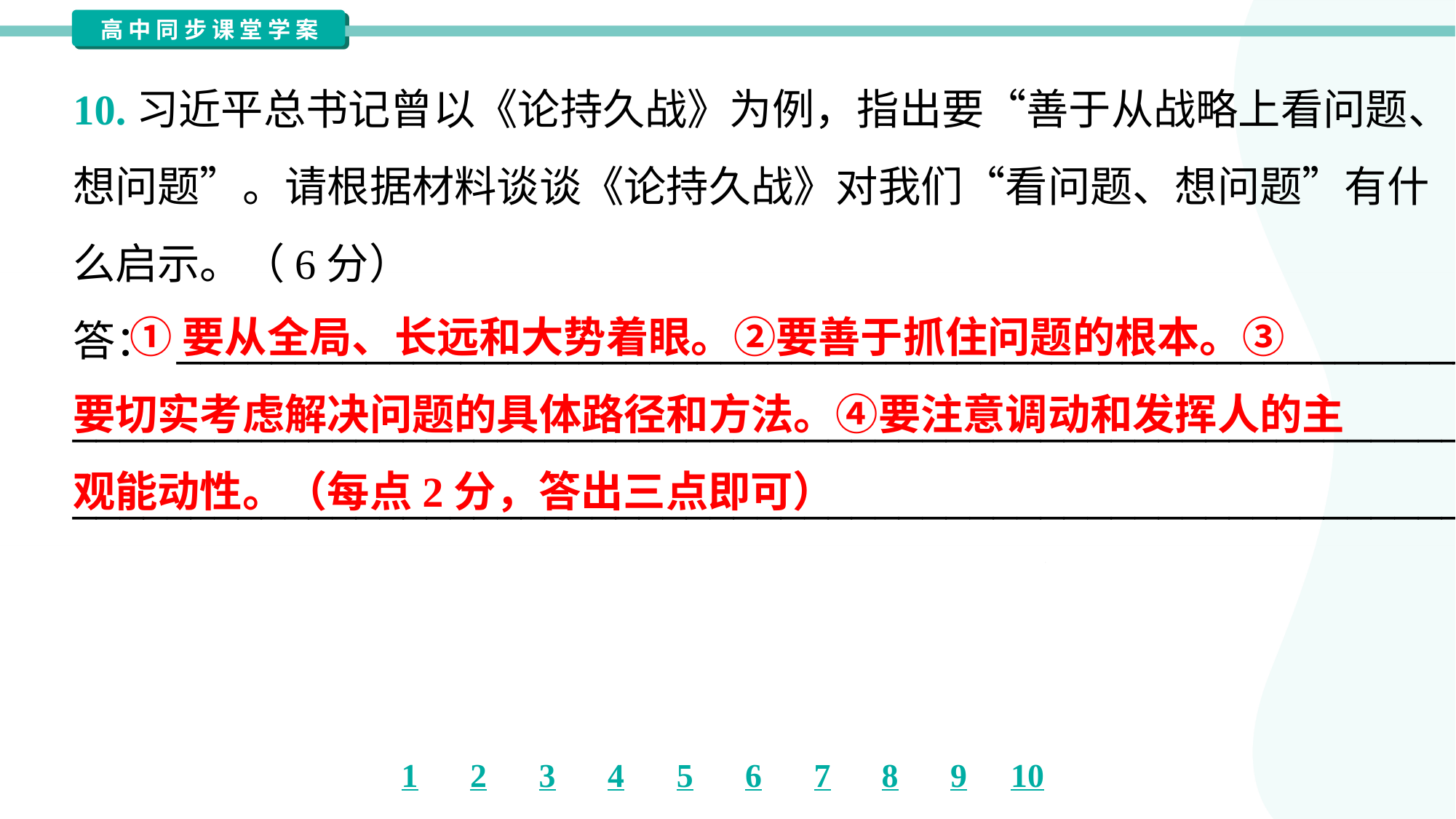

10.习近平总书记曾以《论持久战》为例，指出要“善于从战略上看问题、
想问题”。请根据材料谈谈《论持久战》对我们“看问题、想问题”有什
么启示。（6分）
答： ________________________________________________________
_____________________________________________________________
_____________________________________________________________
      ①要从全局、长远和大势着眼。②要善于抓住问题的根本。③
要切实考虑解决问题的具体路径和方法。④要注意调动和发挥人的主
观能动性。（每点2分，答出三点即可）